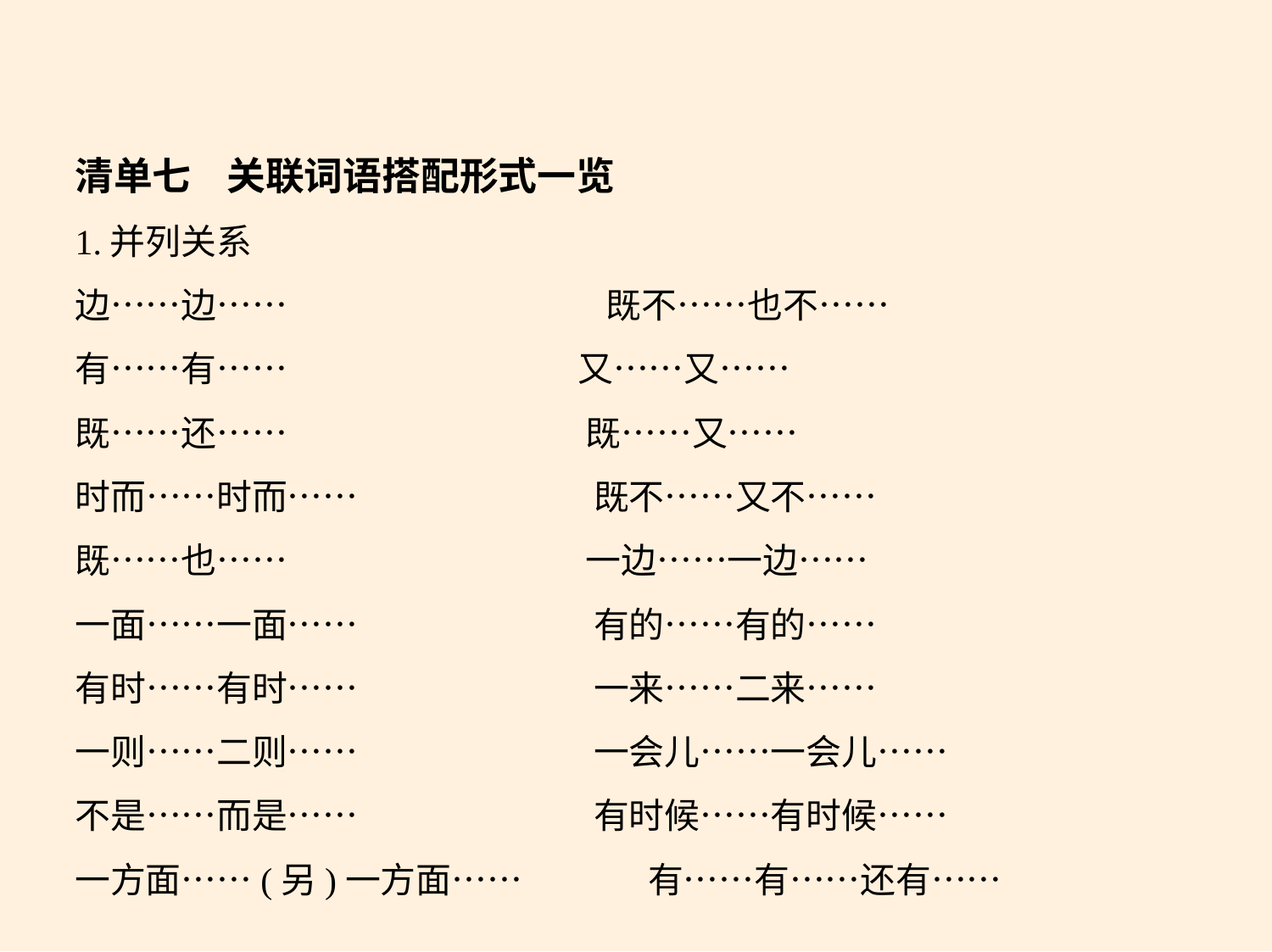

清单七    关联词语搭配形式一览
1.并列关系
边……边……　　　　　　　　　既不……也不……
有……有……　　                            又……又……
既……还……　　                             既……又……
时而……时而……　　                     既不……又不……
既……也……　　                             一边……一边……
一面……一面……　　                     有的……有的……
有时……有时……　　                     一来……二来……
一则……二则……　　                     一会儿……一会儿……
不是……而是……　　                     有时候……有时候……
一方面……(另)一方面……　       　有……有……还有……